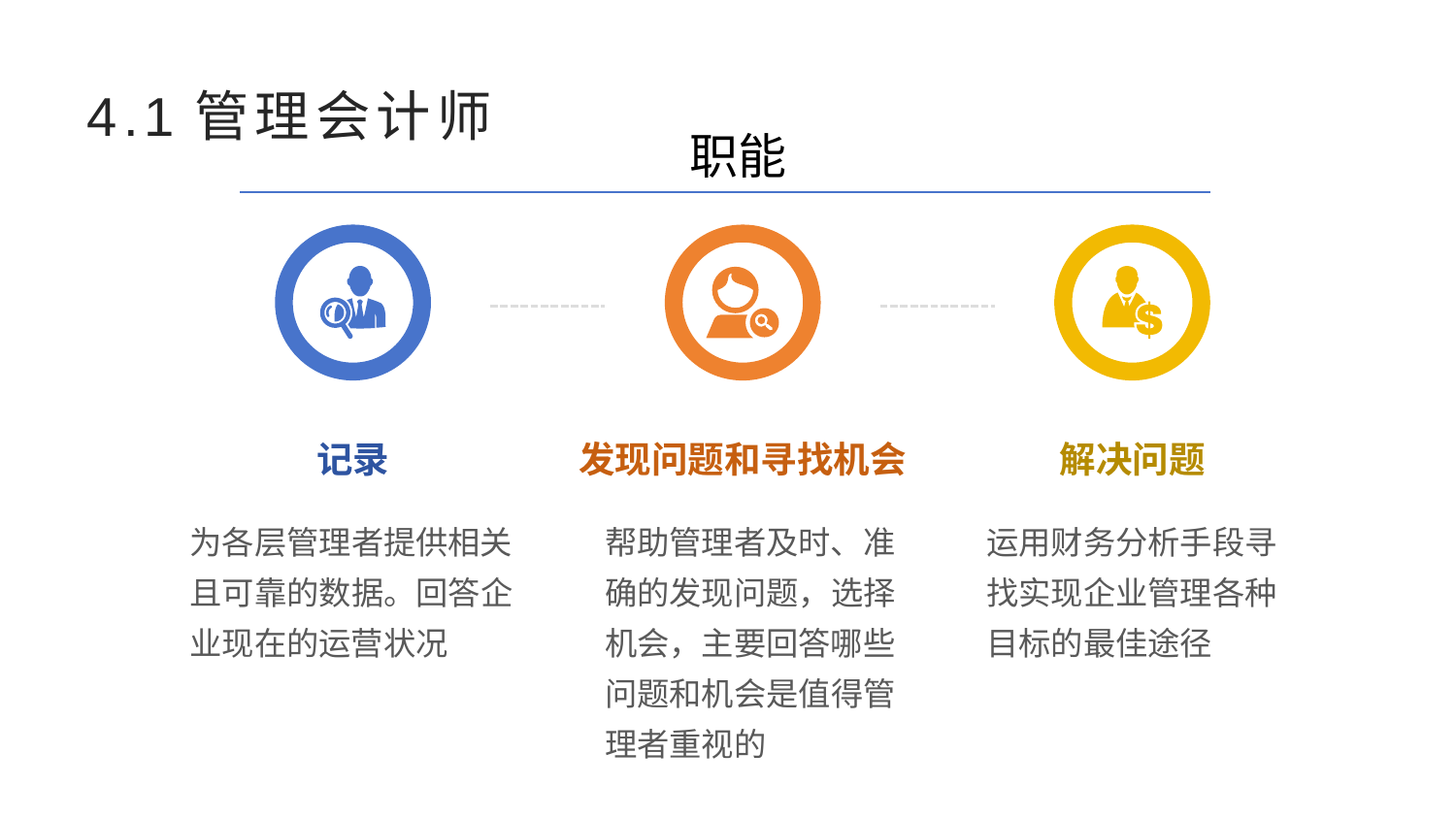

# 4.1管理会计师
职能

记录
发现问题和寻找机会
解决问题
为各层管理者提供相关且可靠的数据。回答企业现在的运营状况
帮助管理者及时、准确的发现问题，选择机会，主要回答哪些问题和机会是值得管理者重视的
运用财务分析手段寻找实现企业管理各种目标的最佳途径